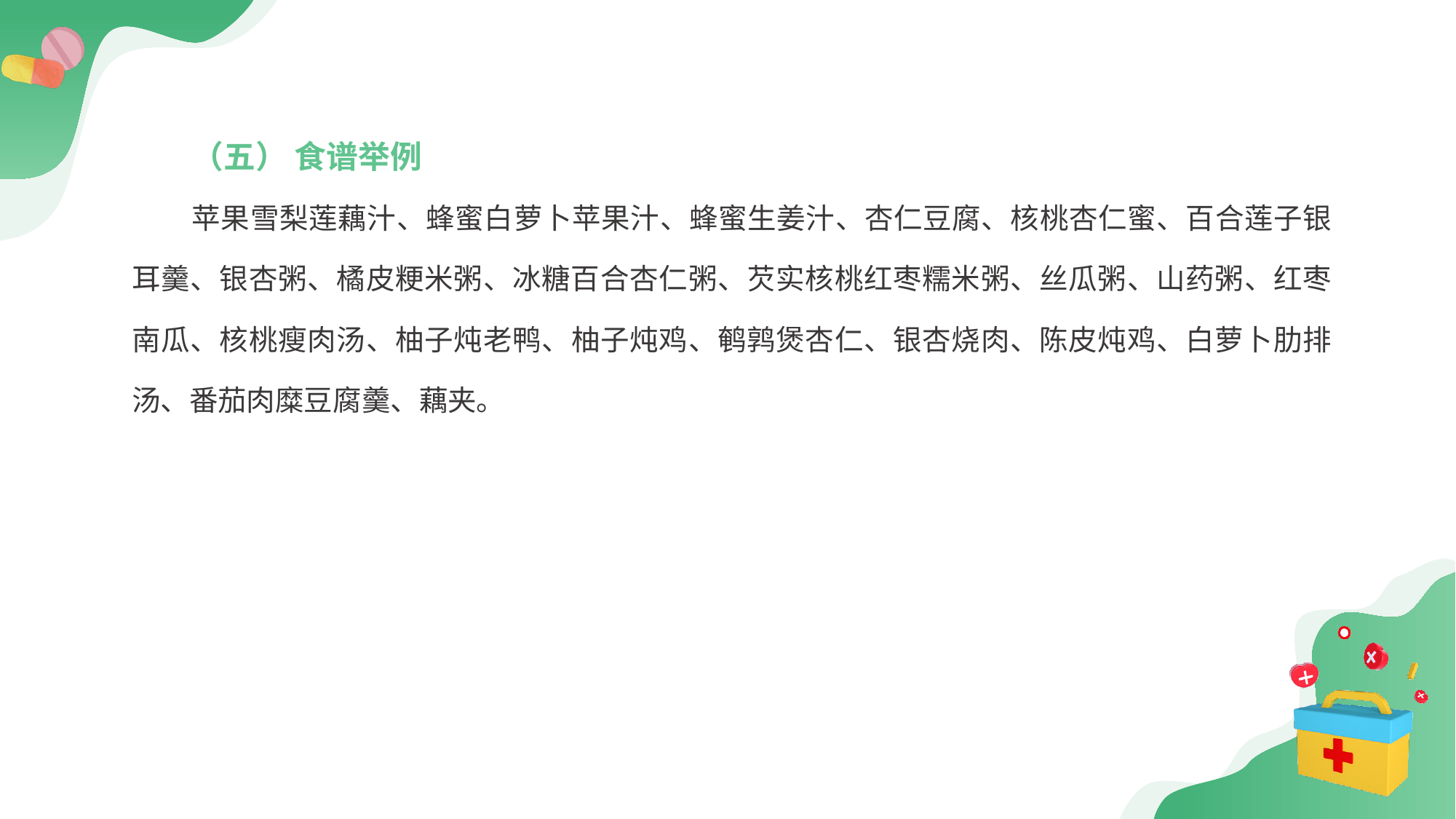

（五） 食谱举例
苹果雪梨莲藕汁、蜂蜜白萝卜苹果汁、蜂蜜生姜汁、杏仁豆腐、核桃杏仁蜜、百合莲子银耳羹、银杏粥、橘皮粳米粥、冰糖百合杏仁粥、芡实核桃红枣糯米粥、丝瓜粥、山药粥、红枣南瓜、核桃瘦肉汤、柚子炖老鸭、柚子炖鸡、鹌鹑煲杏仁、银杏烧肉、陈皮炖鸡、白萝卜肋排汤、番茄肉糜豆腐羹、藕夹。